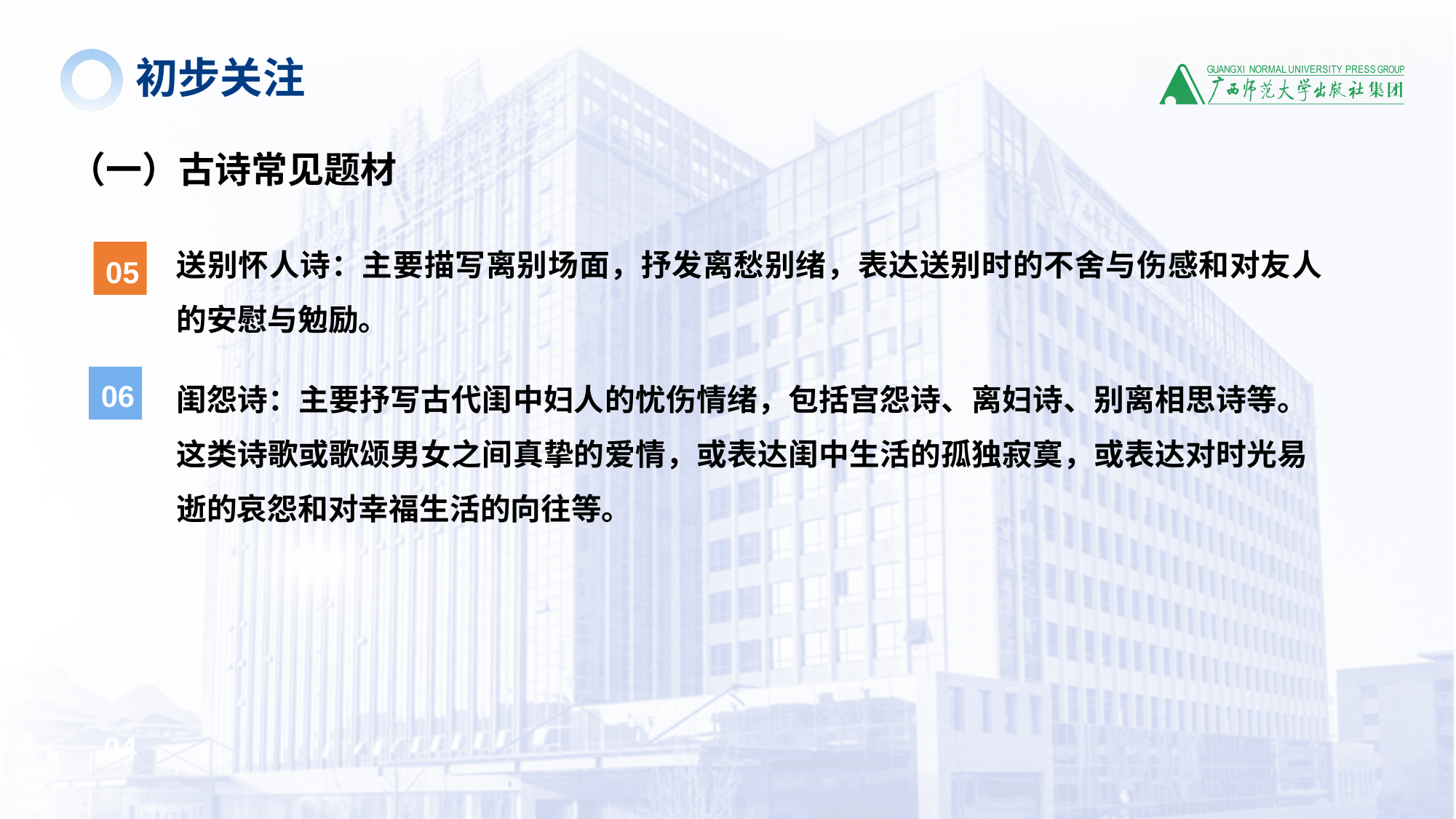

初步关注

（一）古诗常见题材
送别怀人诗：主要描写离别场面，抒发离愁别绪，表达送别时的不舍与伤感和对友人的安慰与勉励。

05
闺怨诗：主要抒写古代闺中妇人的忧伤情绪，包括宫怨诗、离妇诗、别离相思诗等。这类诗歌或歌颂男女之间真挚的爱情，或表达闺中生活的孤独寂寞，或表达对时光易逝的哀怨和对幸福生活的向往等。

06
04